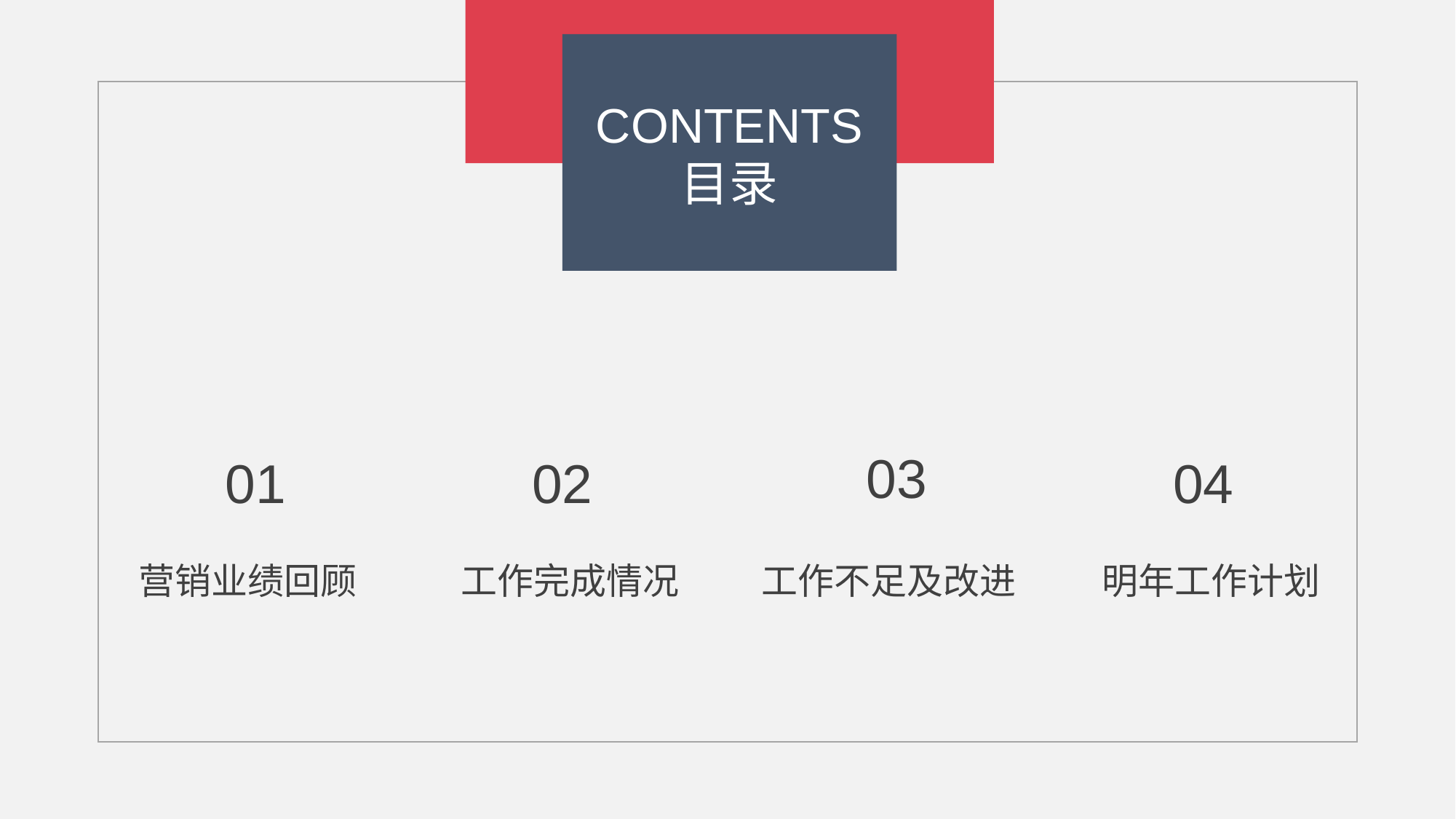

CONTENTS
目录

03
02
04
01
营销业绩回顾
工作完成情况
工作不足及改进
明年工作计划